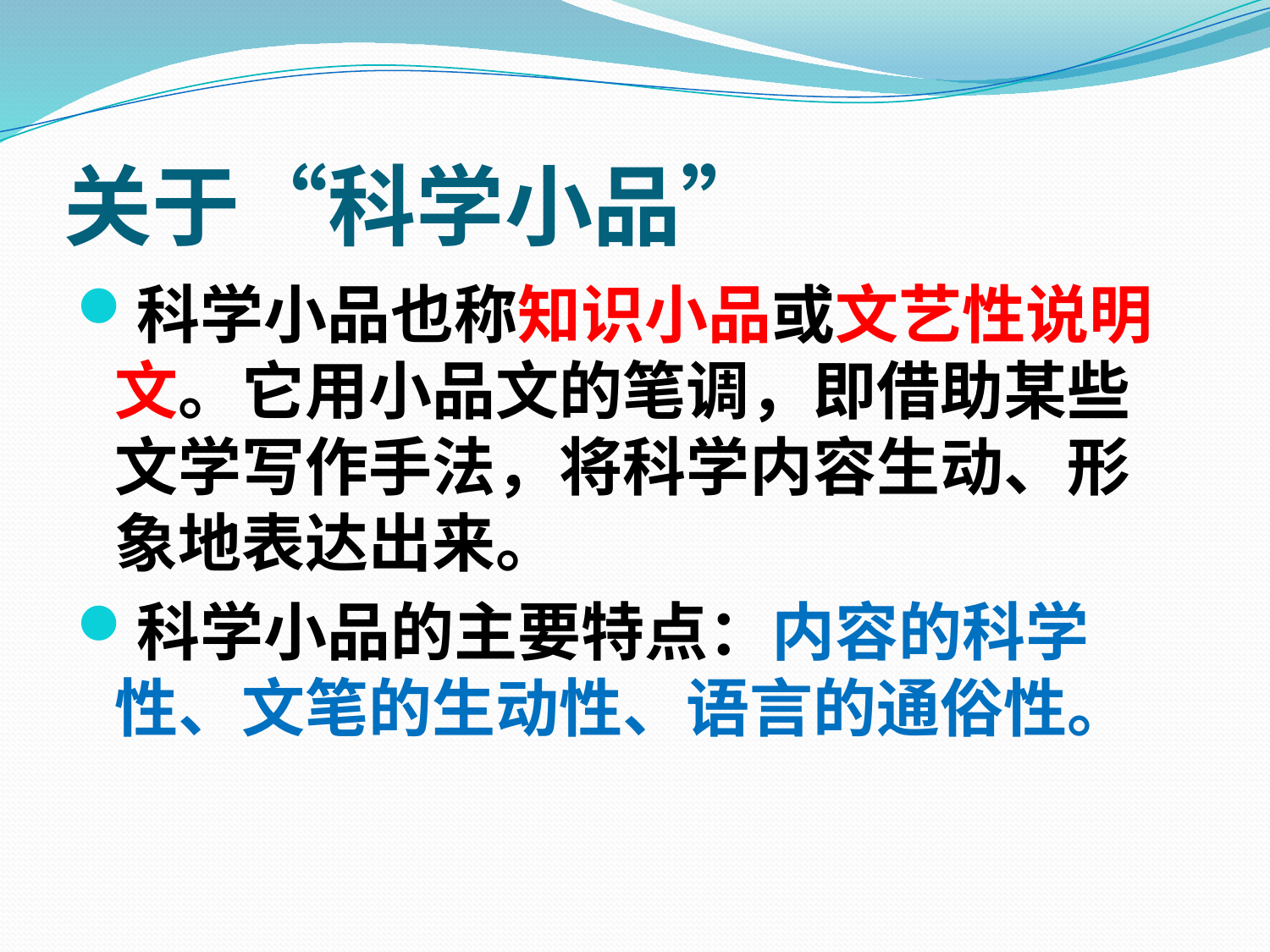

# 关于“科学小品”
科学小品也称知识小品或文艺性说明文。它用小品文的笔调，即借助某些文学写作手法，将科学内容生动、形象地表达出来。
科学小品的主要特点：内容的科学性、文笔的生动性、语言的通俗性。